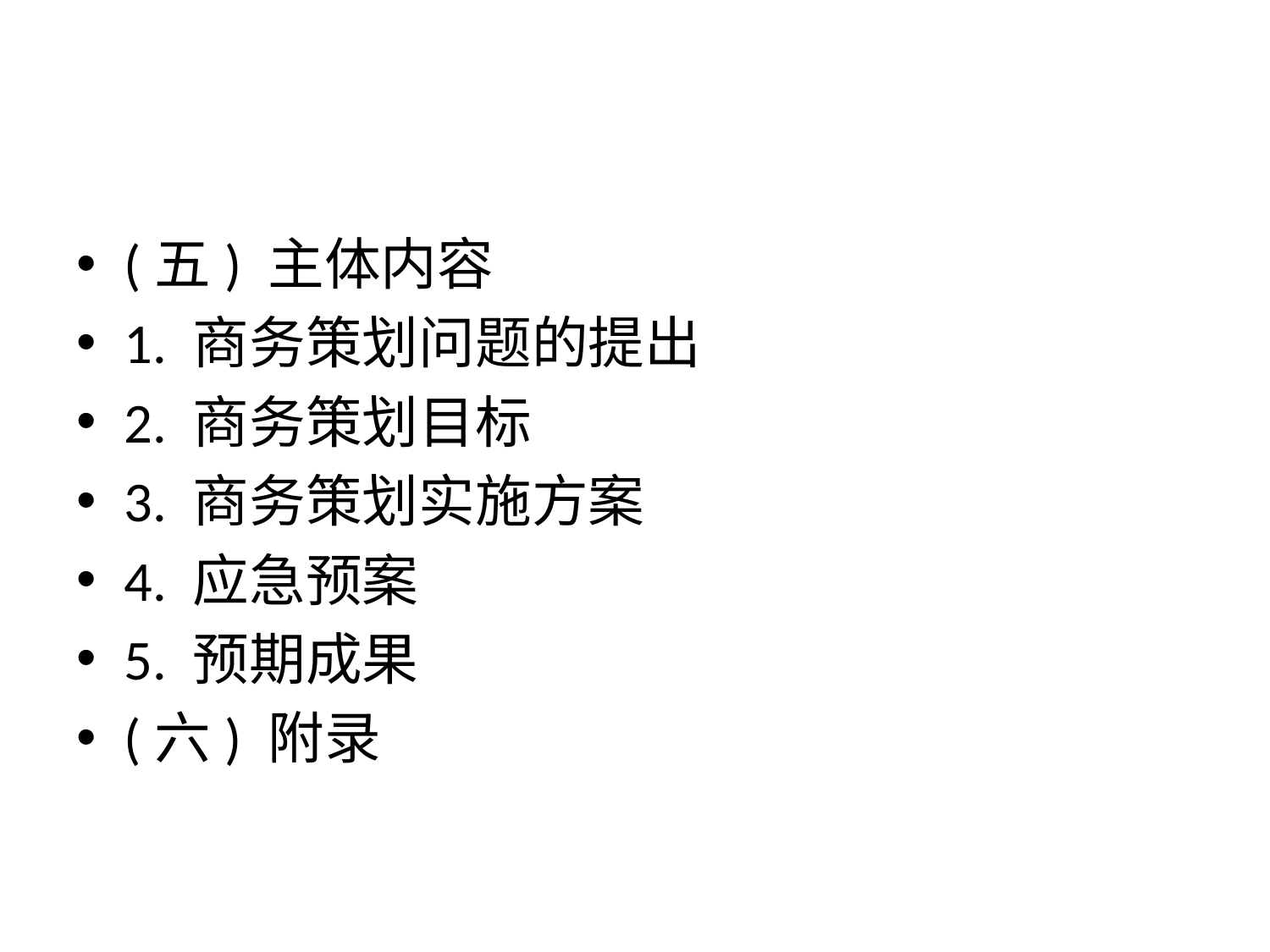

#
(五) 主体内容
1. 商务策划问题的提出
2. 商务策划目标
3. 商务策划实施方案
4. 应急预案
5. 预期成果
(六) 附录